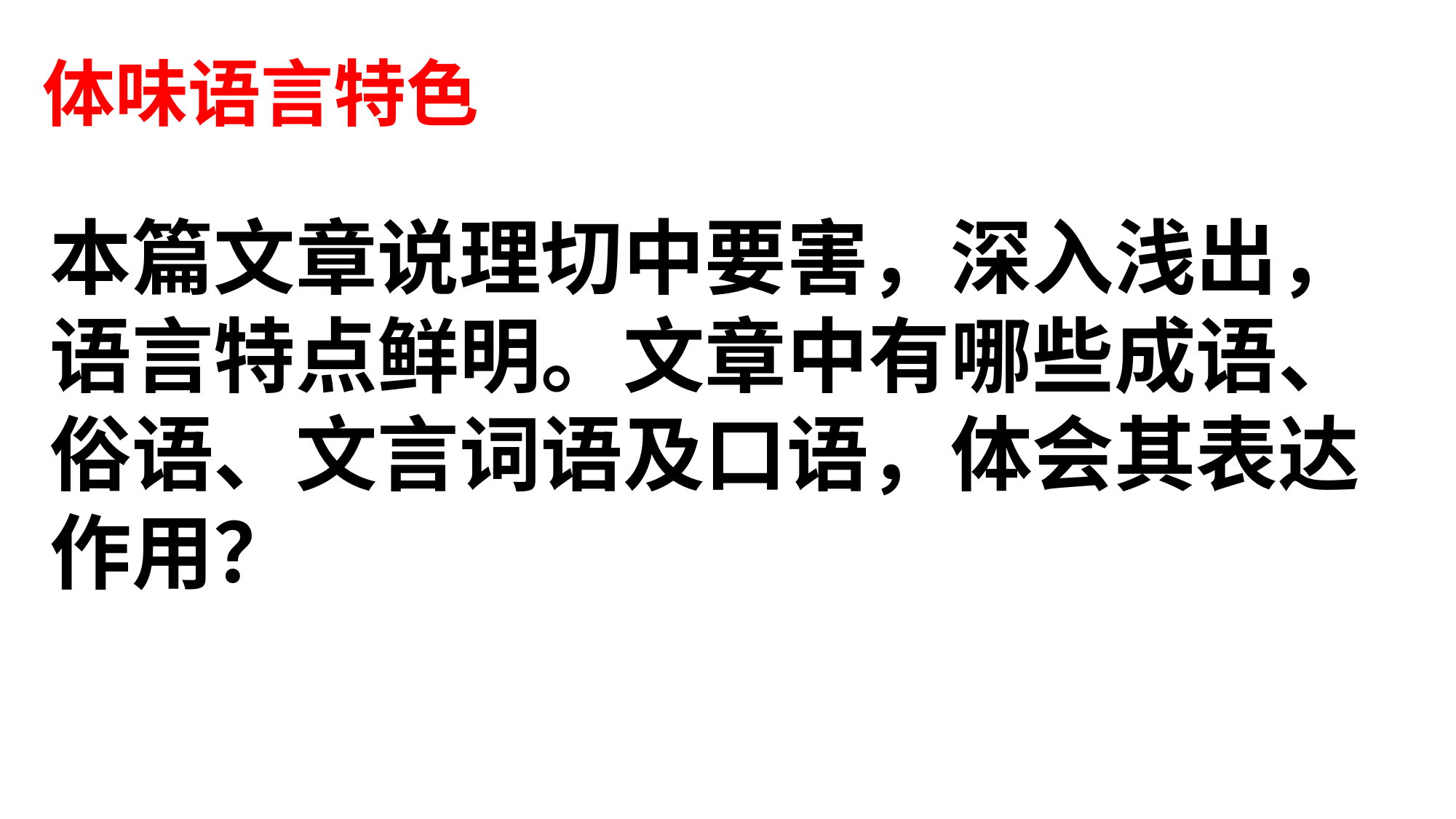

体味语言特色
本篇文章说理切中要害，深入浅出，语言特点鲜明。文章中有哪些成语、俗语、文言词语及口语，体会其表达作用？